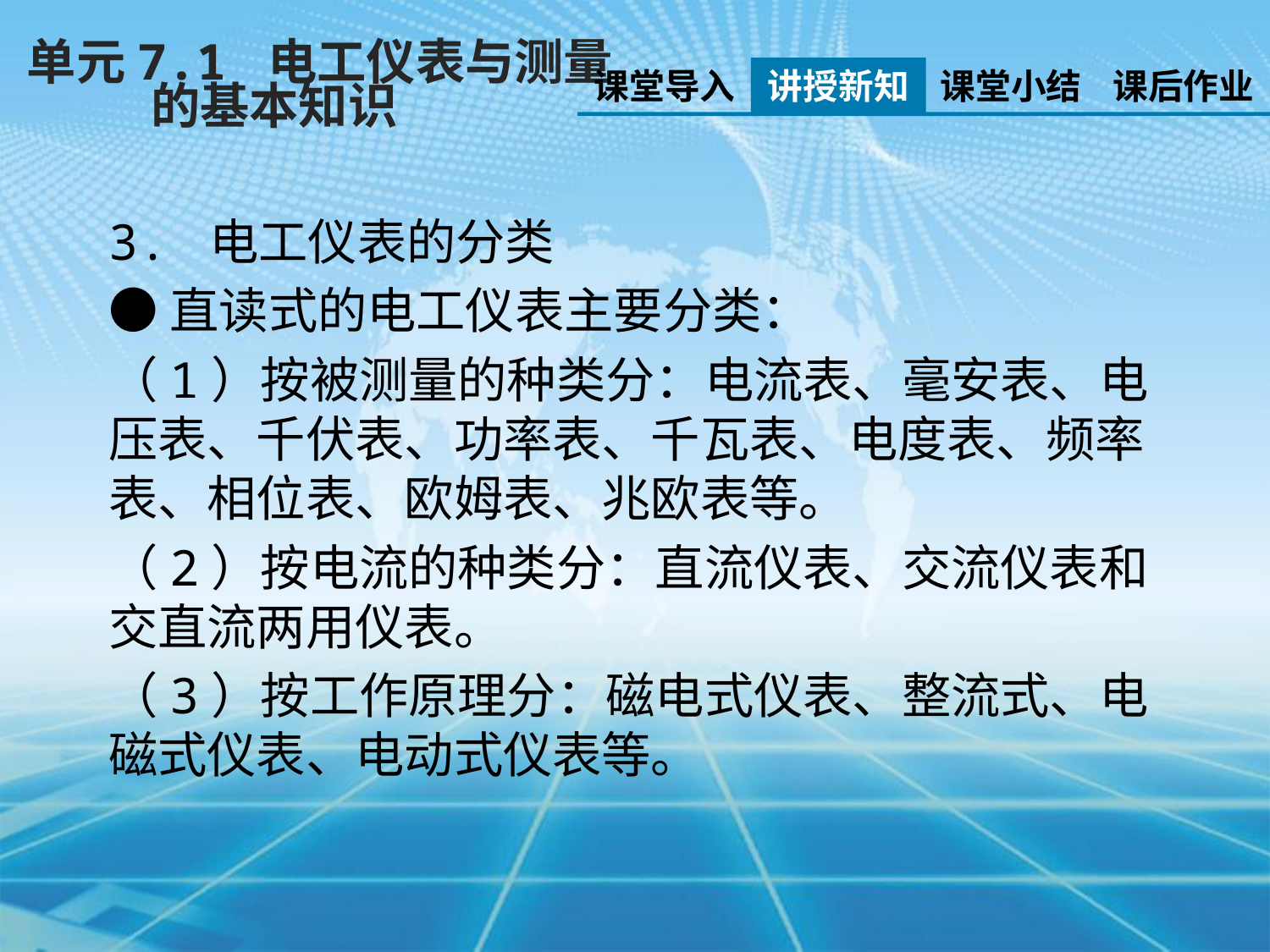

单元7.1 电工仪表与测量
          的基本知识
课堂导入
讲授新知
课堂小结
课后作业
3. 电工仪表的分类
●直读式的电工仪表主要分类：
（1）按被测量的种类分：电流表、毫安表、电压表、千伏表、功率表、千瓦表、电度表、频率表、相位表、欧姆表、兆欧表等。
（2）按电流的种类分：直流仪表、交流仪表和交直流两用仪表。
（3）按工作原理分：磁电式仪表、整流式、电磁式仪表、电动式仪表等。